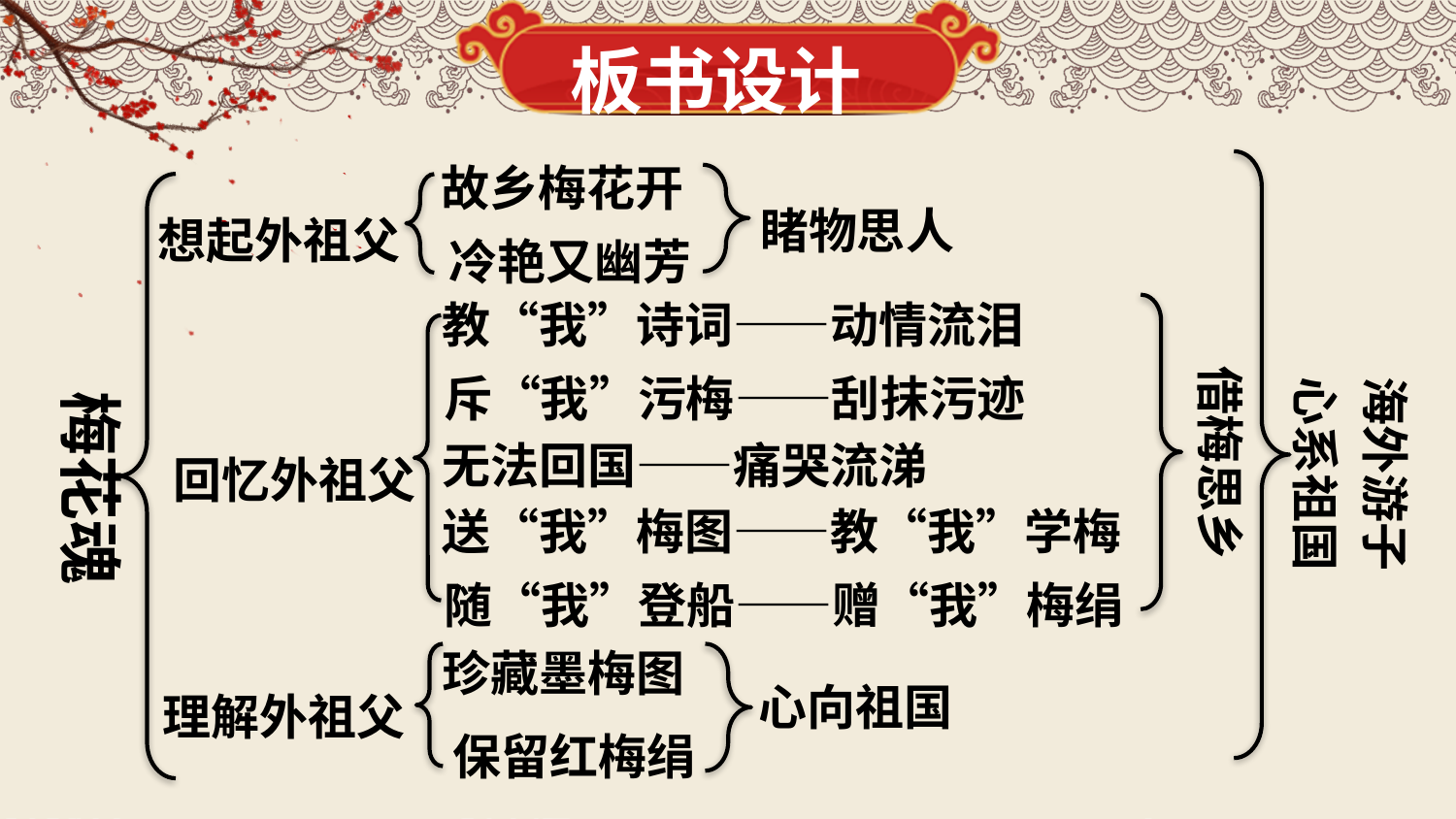

板书设计
故乡梅花开

睹物思人
想起外祖父
冷艳又幽芳
教“我”诗词——动情流泪

斥“我”污梅——刮抹污迹
借梅思乡
海外游子
心系祖国
梅花魂
无法回国——痛哭流涕
回忆外祖父
送“我”梅图——教“我”学梅
随“我”登船——赠“我”梅绢
珍藏墨梅图

心向祖国
理解外祖父
保留红梅绢